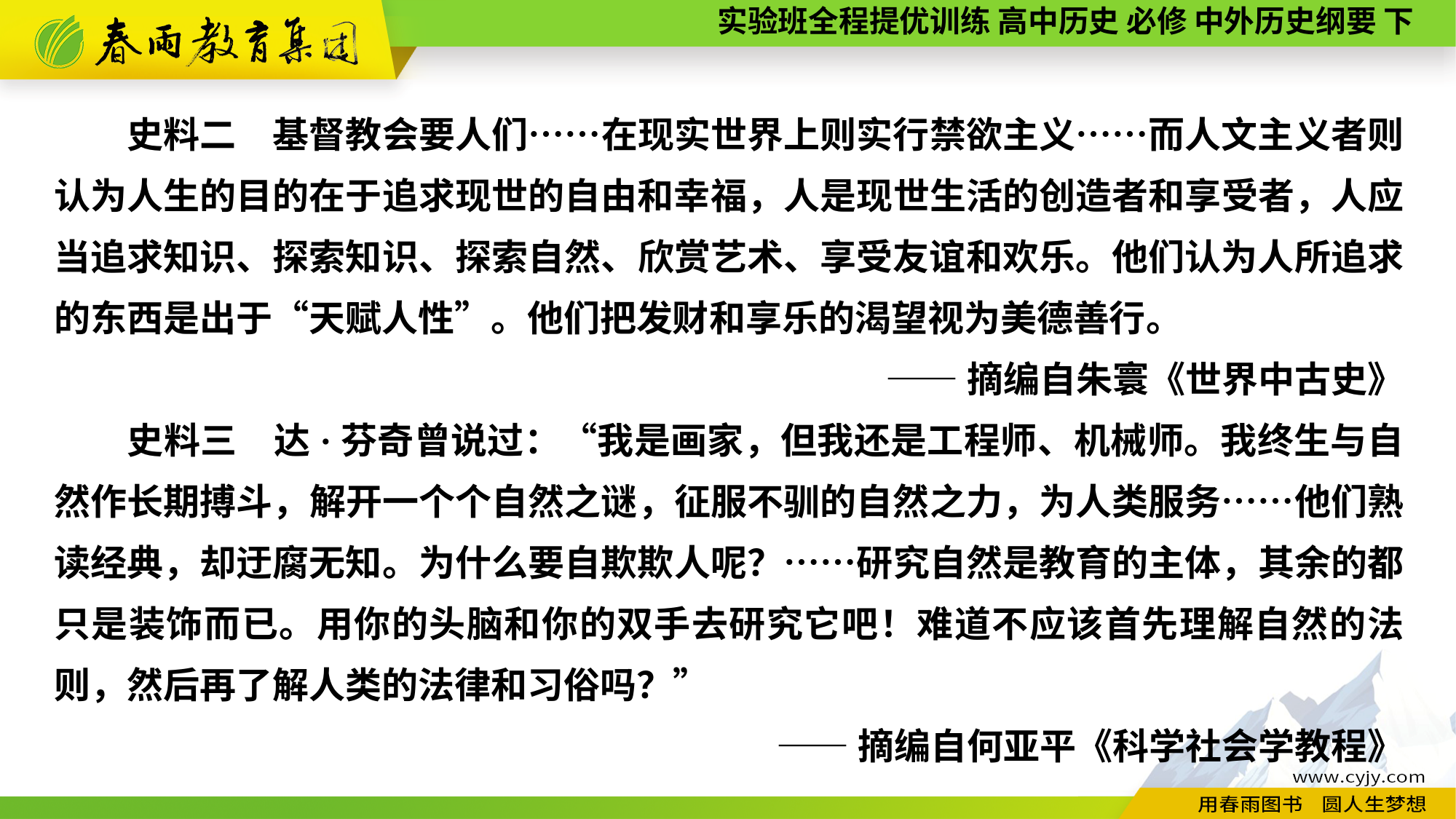

史料二　基督教会要人们……在现实世界上则实行禁欲主义……而人文主义者则认为人生的目的在于追求现世的自由和幸福，人是现世生活的创造者和享受者，人应当追求知识、探索知识、探索自然、欣赏艺术、享受友谊和欢乐。他们认为人所追求的东西是出于“天赋人性”。他们把发财和享乐的渴望视为美德善行。
——摘编自朱寰《世界中古史》
　　史料三　达·芬奇曾说过：“我是画家，但我还是工程师、机械师。我终生与自然作长期搏斗，解开一个个自然之谜，征服不驯的自然之力，为人类服务……他们熟读经典，却迂腐无知。为什么要自欺欺人呢？……研究自然是教育的主体，其余的都只是装饰而已。用你的头脑和你的双手去研究它吧！难道不应该首先理解自然的法则，然后再了解人类的法律和习俗吗？”
——摘编自何亚平《科学社会学教程》